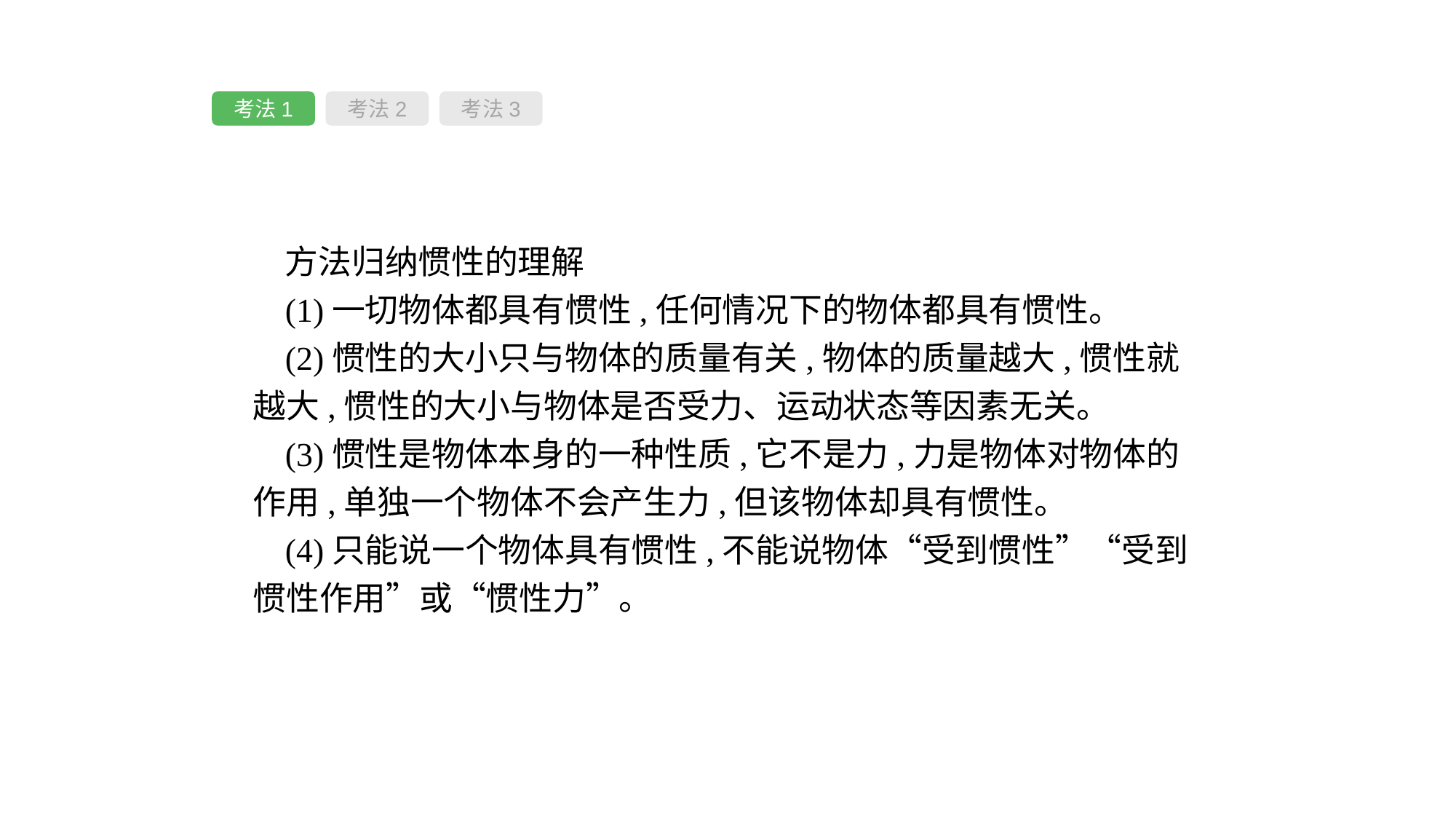

考法1
考法2
考法3
方法归纳惯性的理解
(1)一切物体都具有惯性,任何情况下的物体都具有惯性。
(2)惯性的大小只与物体的质量有关,物体的质量越大,惯性就越大,惯性的大小与物体是否受力、运动状态等因素无关。
(3)惯性是物体本身的一种性质,它不是力,力是物体对物体的作用,单独一个物体不会产生力,但该物体却具有惯性。
(4)只能说一个物体具有惯性,不能说物体“受到惯性”“受到惯性作用”或“惯性力”。